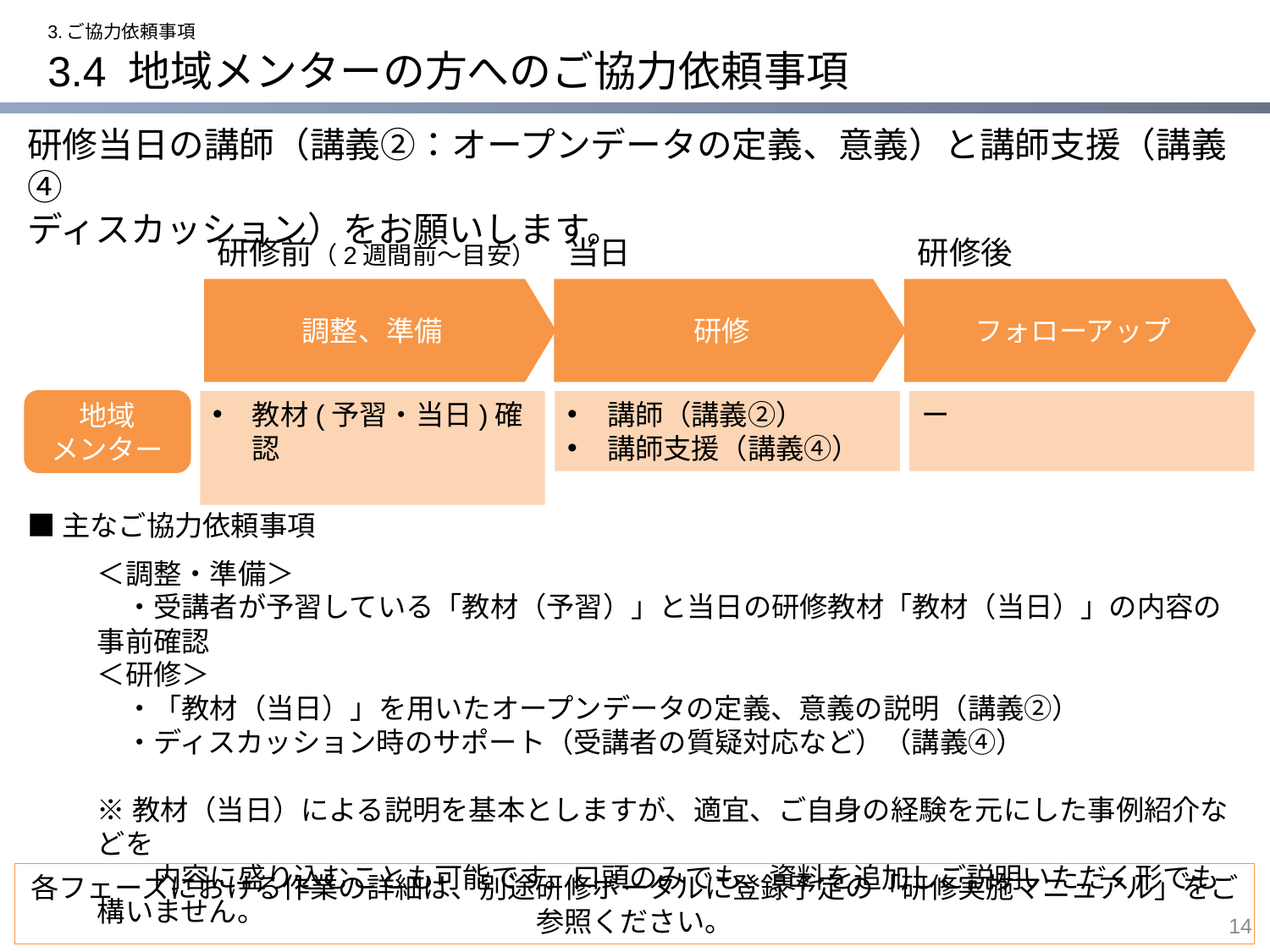

3.ご協力依頼事項
# 3.4 地域メンターの方へのご協力依頼事項
研修当日の講師（講義②：オープンデータの定義、意義）と講師支援（講義④
ディスカッション）をお願いします。
研修前（2週間前～目安）
当日
研修後
調整、準備
研修
フォローアップ
地域
メンター
教材(予習・当日)確認

講師（講義②）
講師支援（講義④）
ー

■主なご協力依頼事項
＜調整・準備＞
　・受講者が予習している「教材（予習）」と当日の研修教材「教材（当日）」の内容の事前確認
＜研修＞
　・「教材（当日）」を用いたオープンデータの定義、意義の説明（講義②）
　・ディスカッション時のサポート（受講者の質疑対応など）（講義④）

※教材（当日）による説明を基本としますが、適宜、ご自身の経験を元にした事例紹介などを
　　内容に盛り込むことも可能です。口頭のみでも、資料を追加しご説明いただく形でも構いません。
各フェーズにおける作業の詳細は、別途研修ポータルに登録予定の「研修実施マニュアル」をご参照ください。
14